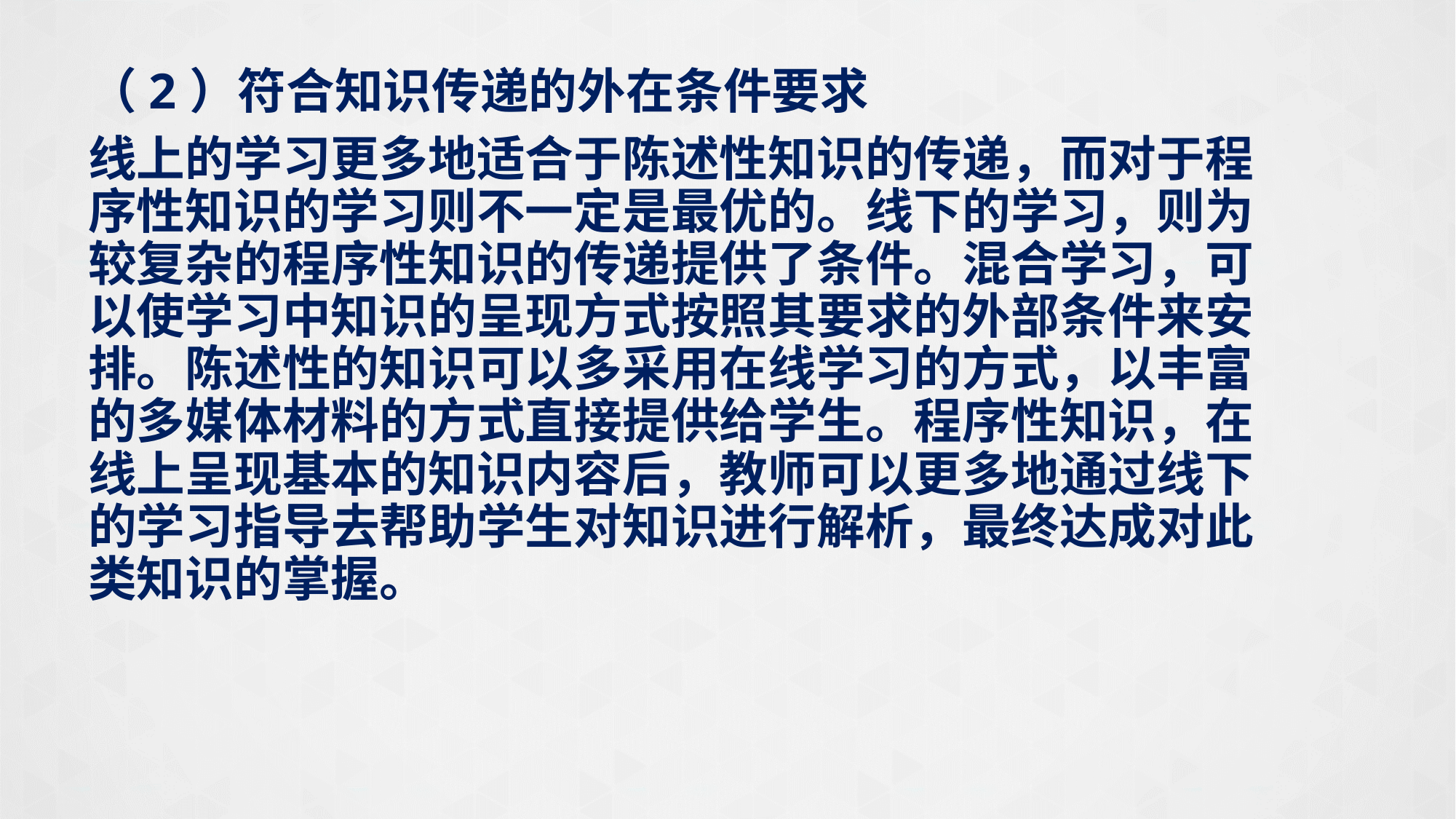

（2）符合知识传递的外在条件要求
线上的学习更多地适合于陈述性知识的传递，而对于程序性知识的学习则不一定是最优的。线下的学习，则为较复杂的程序性知识的传递提供了条件。混合学习，可以使学习中知识的呈现方式按照其要求的外部条件来安排。陈述性的知识可以多采用在线学习的方式，以丰富的多媒体材料的方式直接提供给学生。程序性知识，在线上呈现基本的知识内容后，教师可以更多地通过线下的学习指导去帮助学生对知识进行解析，最终达成对此类知识的掌握。